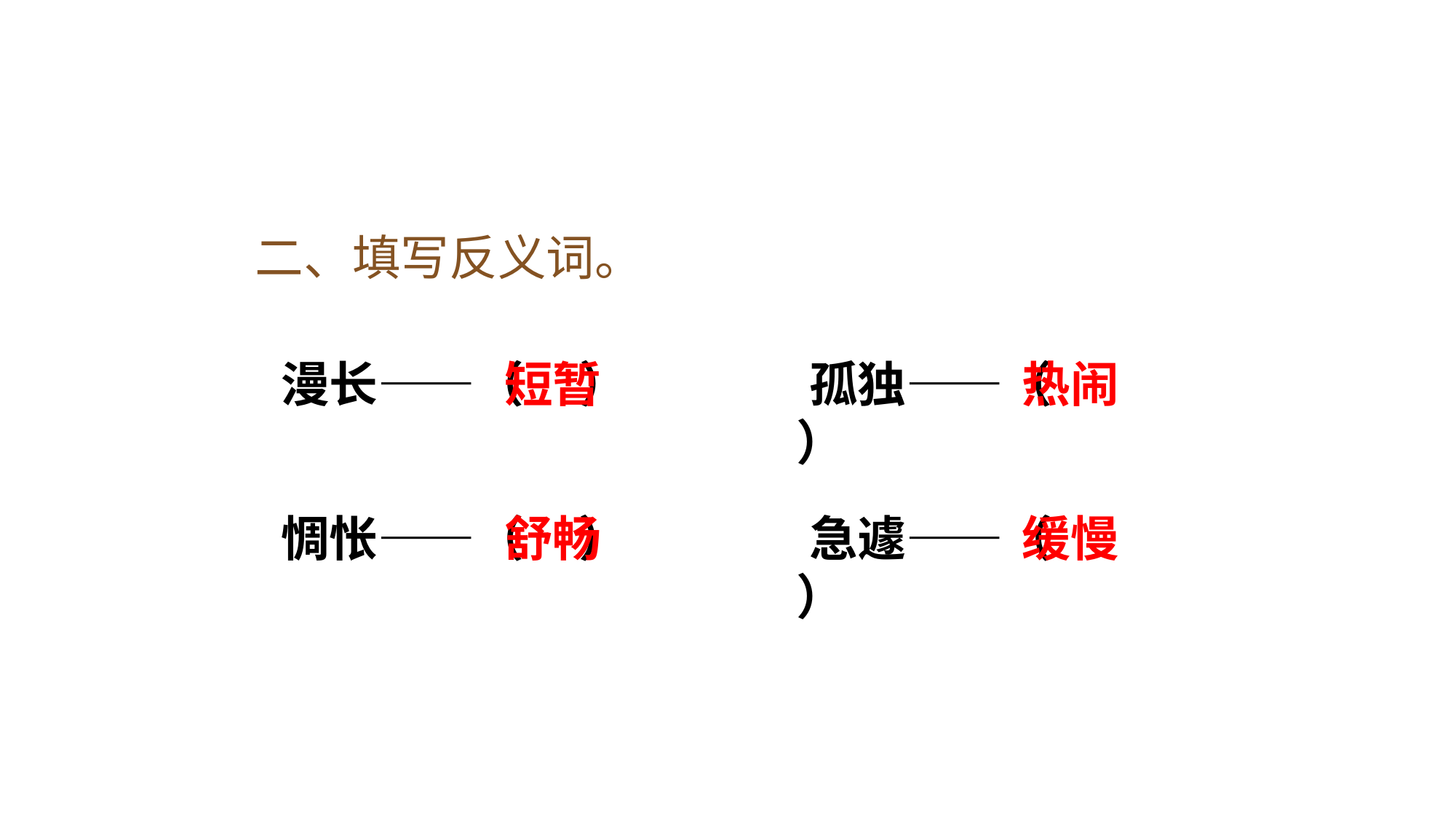

二、填写反义词。
短暂
漫长——（     ）
孤独——（     ）
热闹
惆怅——（     ）
舒畅
急遽——（     ）
缓慢